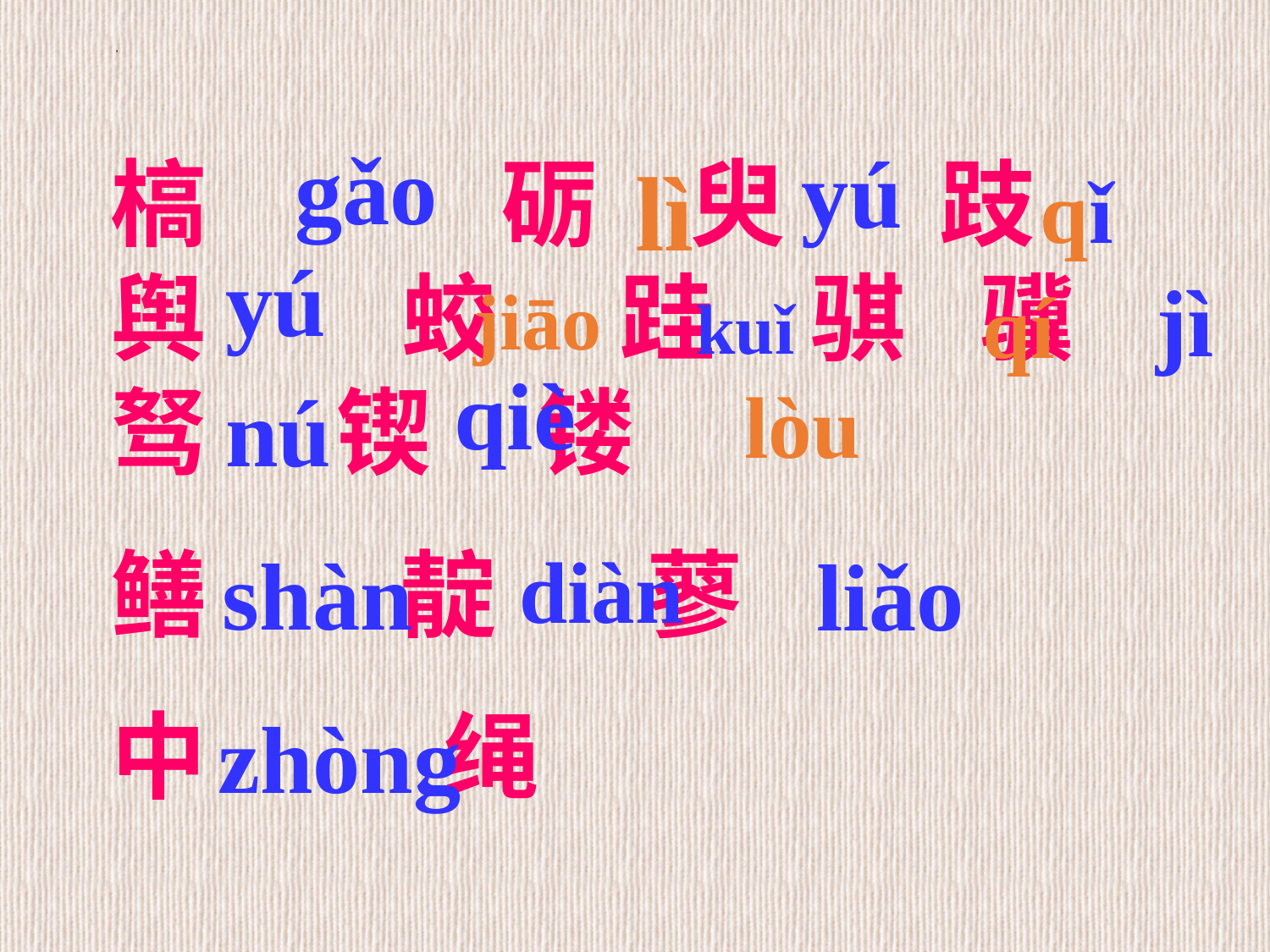

gǎo
yú
槁   		砺    臾	  跂        舆   	 蛟     跬  	 骐   骥      驽      锲     镂
鳝         靛       蓼
中           绳
lì
qǐ
yú
jì
qí
jiāo
kuǐ
qiè
nú
lòu
shàn
diàn
liǎo
zhòng